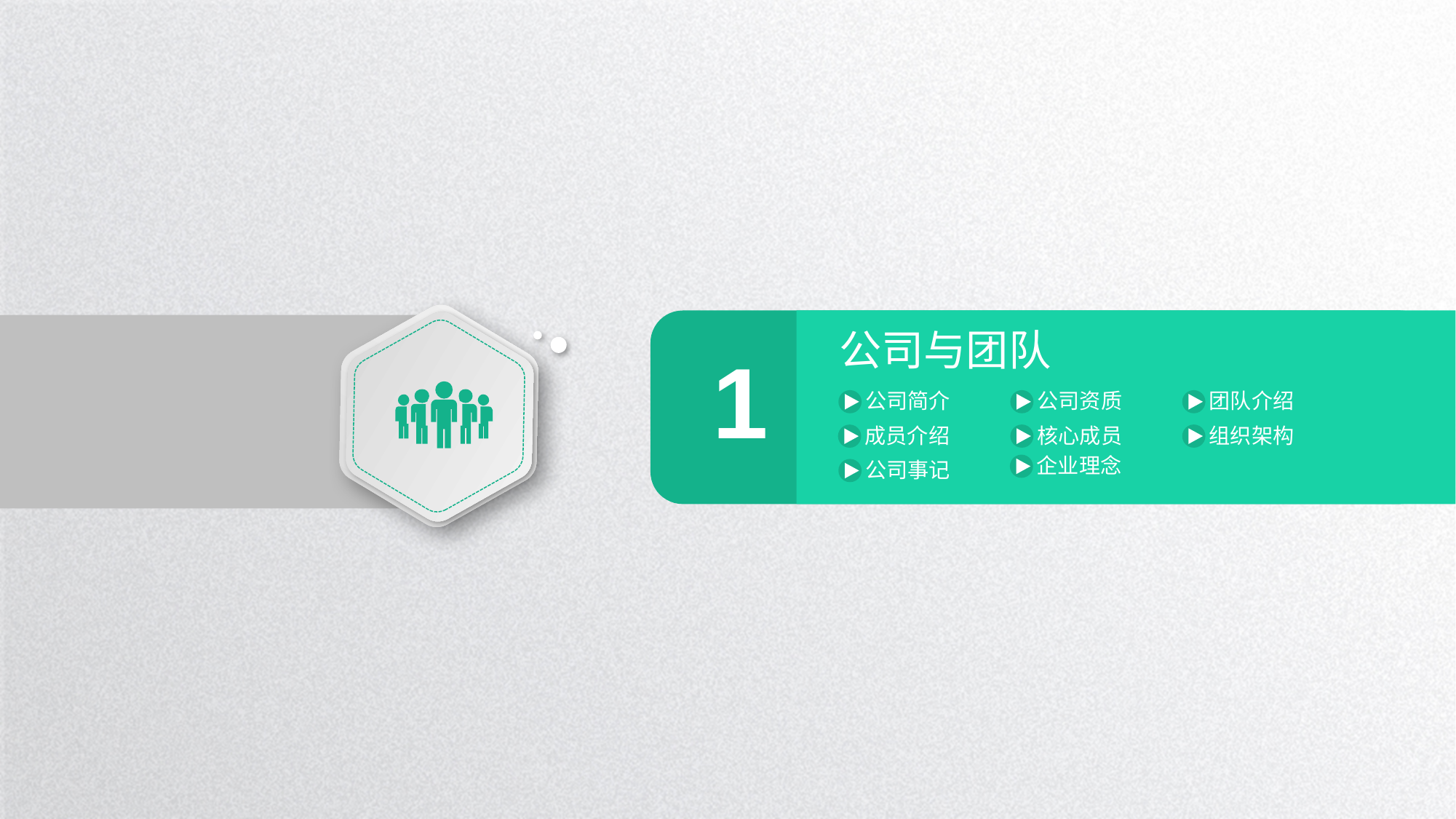

公司与团队

1

公司简介

公司资质

团队介绍

核心成员

组织架构

成员介绍

企业理念

公司事记